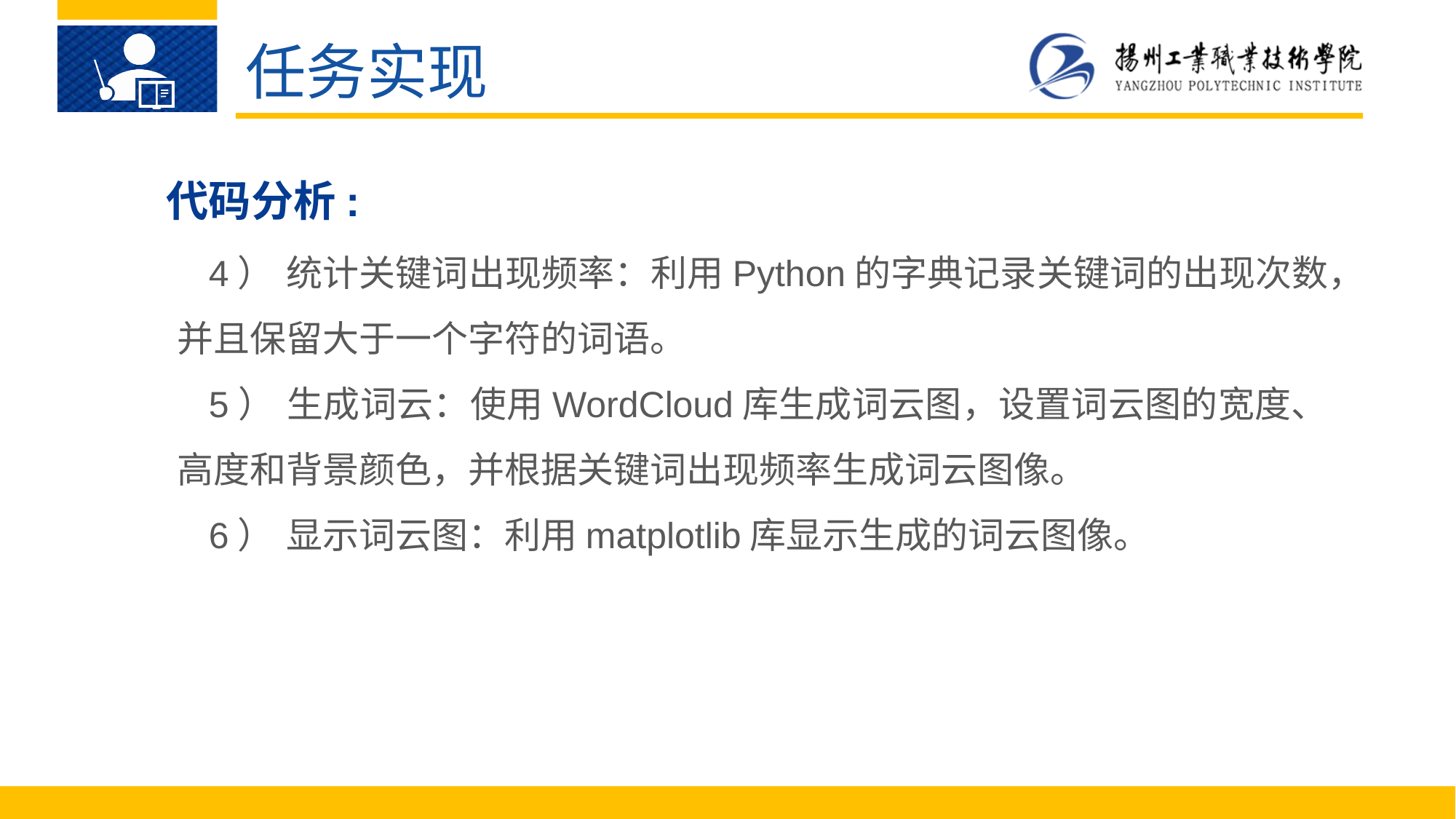

任务实现
代码分析:
4）	统计关键词出现频率：利用Python的字典记录关键词的出现次数，并且保留大于一个字符的词语。
5）	生成词云：使用WordCloud库生成词云图，设置词云图的宽度、高度和背景颜色，并根据关键词出现频率生成词云图像。
6）	显示词云图：利用matplotlib库显示生成的词云图像。